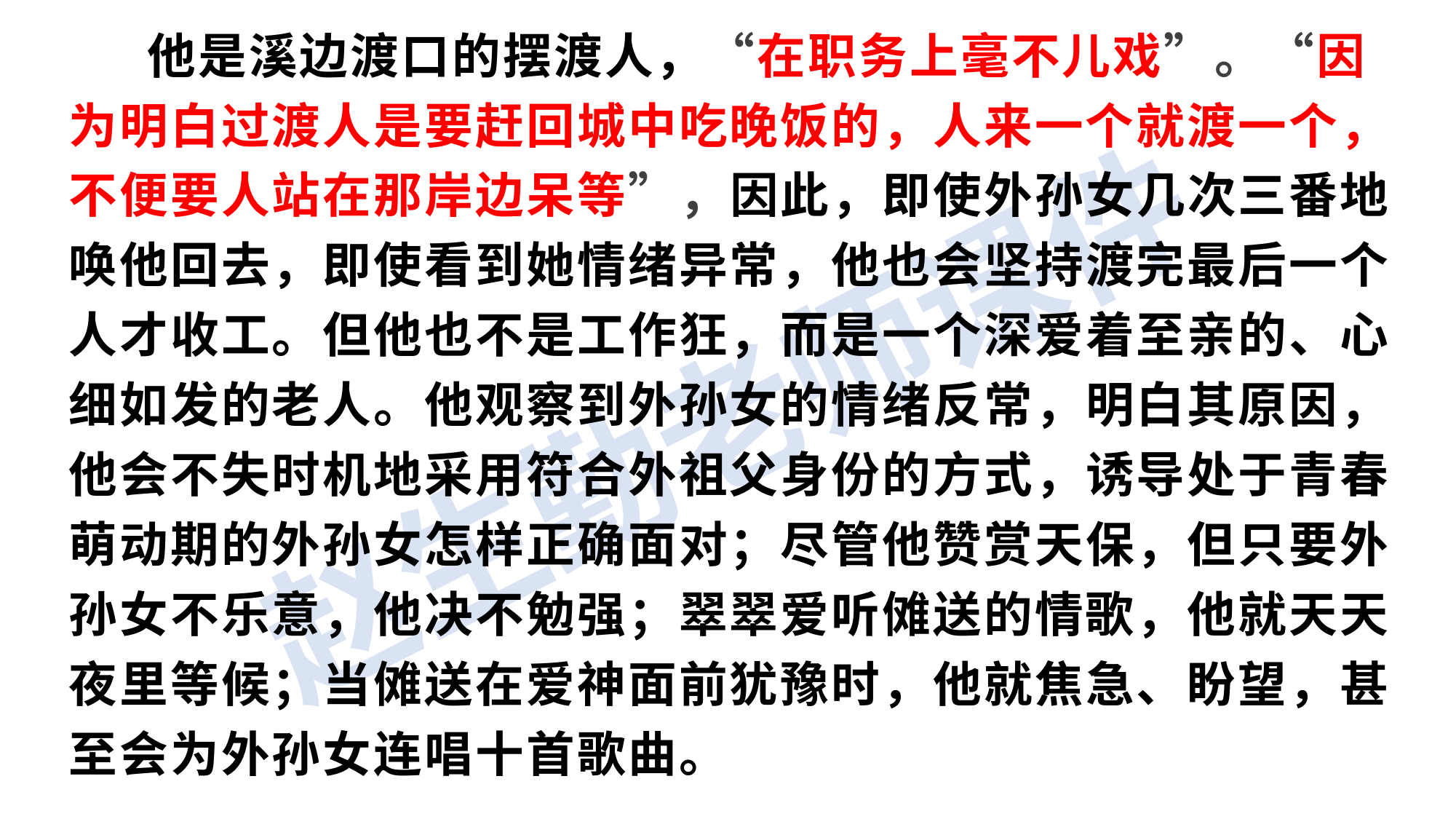

他是溪边渡口的摆渡人，“在职务上毫不儿戏”。“因为明白过渡人是要赶回城中吃晚饭的，人来一个就渡一个，不便要人站在那岸边呆等”，因此，即使外孙女几次三番地唤他回去，即使看到她情绪异常，他也会坚持渡完最后一个人才收工。但他也不是工作狂，而是一个深爱着至亲的、心细如发的老人。他观察到外孙女的情绪反常，明白其原因，他会不失时机地采用符合外祖父身份的方式，诱导处于青春萌动期的外孙女怎样正确面对；尽管他赞赏天保，但只要外孙女不乐意，他决不勉强；翠翠爱听傩送的情歌，他就天天夜里等候；当傩送在爱神面前犹豫时，他就焦急、盼望，甚至会为外孙女连唱十首歌曲。